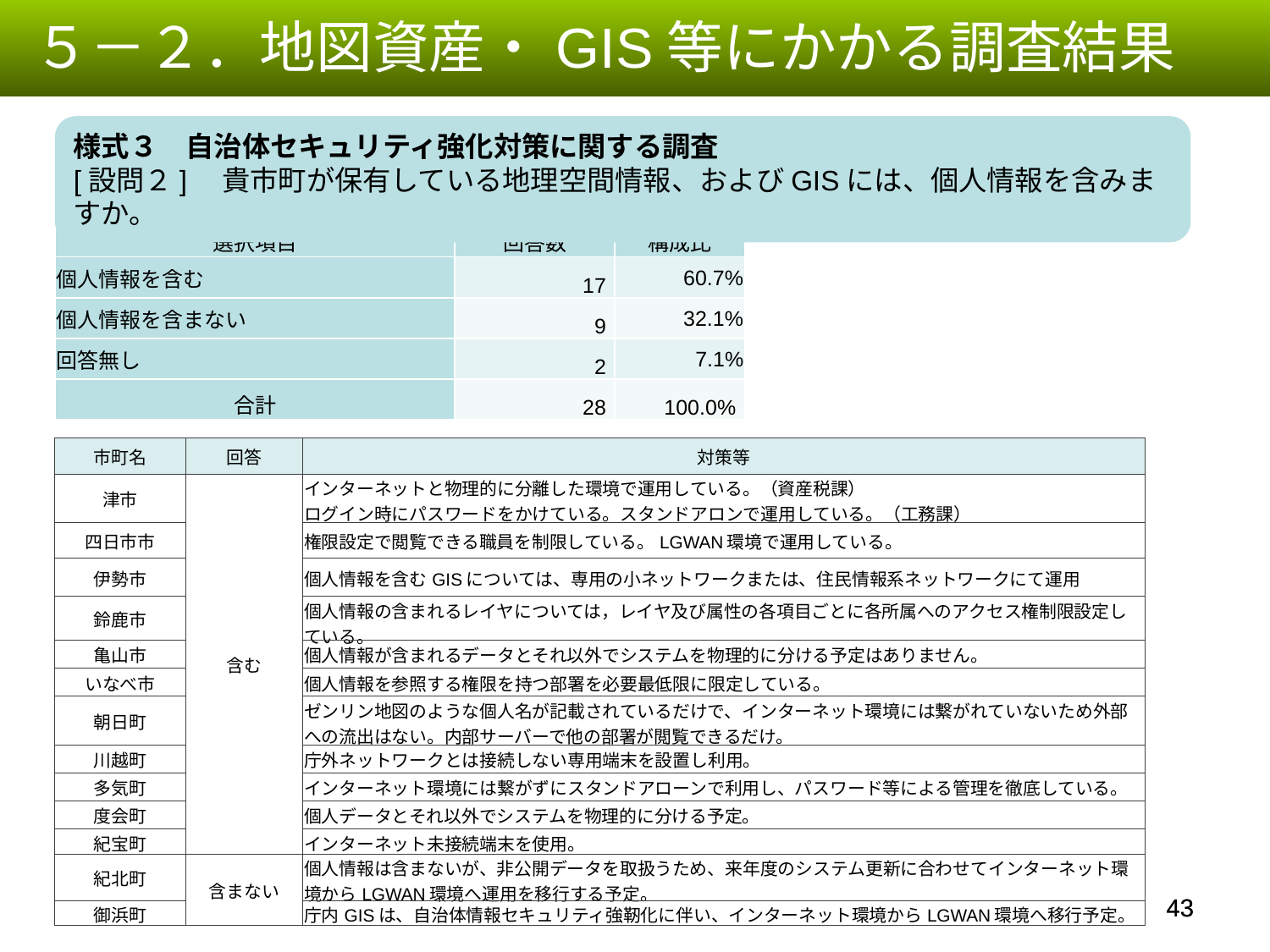

５－２．地図資産・GIS等にかかる調査結果
様式３　自治体セキュリティ強化対策に関する調査
[設問２]　貴市町が保有している地理空間情報、およびGISには、個人情報を含みますか。
| 選択項目 | 回答数 | 構成比 |
| --- | --- | --- |
| 個人情報を含む | 17 | 60.7% |
| 個人情報を含まない | 9 | 32.1% |
| 回答無し | 2 | 7.1% |
| 合計 | 28 | 100.0% |
| 市町名 | 回答 | 対策等 |
| --- | --- | --- |
| 津市 | 含む | インターネットと物理的に分離した環境で運用している。（資産税課） ログイン時にパスワードをかけている。スタンドアロンで運用している。（工務課） |
| 四日市市 |  | 権限設定で閲覧できる職員を制限している。LGWAN環境で運用している。 |
| 伊勢市 |  | 個人情報を含むGISについては、専用の小ネットワークまたは、住民情報系ネットワークにて運用 |
| 鈴鹿市 |  | 個人情報の含まれるレイヤについては，レイヤ及び属性の各項目ごとに各所属へのアクセス権制限設定している。 |
| 亀山市 |  | 個人情報が含まれるデータとそれ以外でシステムを物理的に分ける予定はありません。 |
| いなべ市 |  | 個人情報を参照する権限を持つ部署を必要最低限に限定している。 |
| 朝日町 |  | ゼンリン地図のような個人名が記載されているだけで、インターネット環境には繋がれていないため外部への流出はない。内部サーバーで他の部署が閲覧できるだけ。 |
| 川越町 |  | 庁外ネットワークとは接続しない専用端末を設置し利用。 |
| 多気町 |  | インターネット環境には繋がずにスタンドアローンで利用し、パスワード等による管理を徹底している。 |
| 度会町 |  | 個人データとそれ以外でシステムを物理的に分ける予定。 |
| 紀宝町 |  | インターネット未接続端末を使用。 |
| 紀北町 | 含まない | 個人情報は含まないが、非公開データを取扱うため、来年度のシステム更新に合わせてインターネット環境からLGWAN環境へ運用を移行する予定。 |
| 御浜町 |  | 庁内GISは、自治体情報セキュリティ強靭化に伴い、インターネット環境からLGWAN環境へ移行予定。 |
43
43